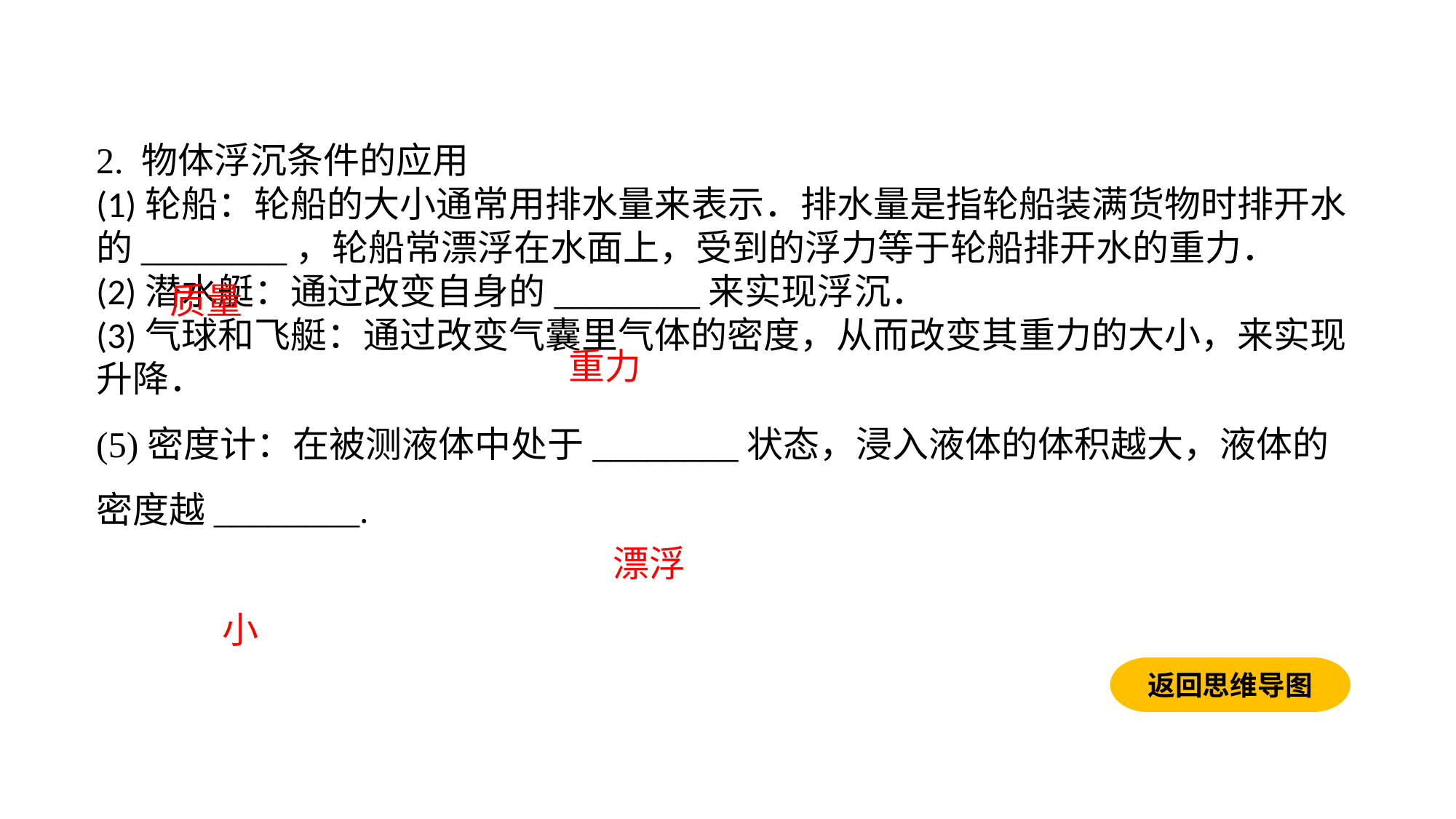

2. 物体浮沉条件的应用(1)轮船：轮船的大小通常用排水量来表示．排水量是指轮船装满货物时排开水的________，轮船常漂浮在水面上，受到的浮力等于轮船排开水的重力．(2)潜水艇：通过改变自身的________来实现浮沉．(3)气球和飞艇：通过改变气囊里气体的密度，从而改变其重力的大小，来实现升降．(5)密度计：在被测液体中处于________状态，浸入液体的体积越大，液体的密度越________.
质量
重力
漂浮
小
返回思维导图